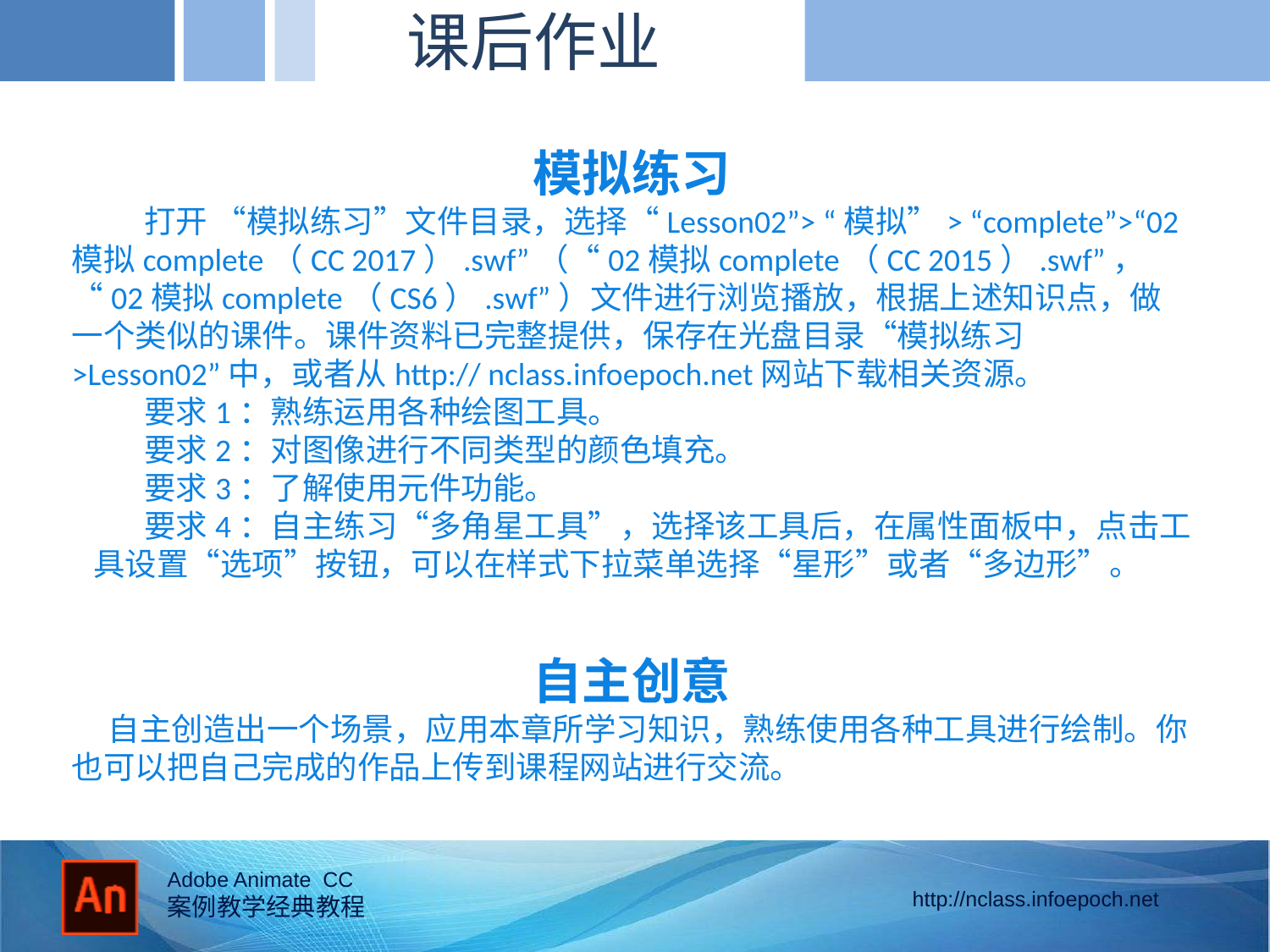

课后作业
模拟练习
         打开 “模拟练习”文件目录，选择“Lesson02”> “模拟”> “complete”>“02模拟complete（CC 2017）.swf”（“02模拟complete（CC 2015）.swf”，“02模拟complete（CS6）.swf”）文件进行浏览播放，根据上述知识点，做一个类似的课件。课件资料已完整提供，保存在光盘目录“模拟练习>Lesson02”中，或者从http:// nclass.infoepoch.net网站下载相关资源。
         要求1：熟练运用各种绘图工具。
         要求2：对图像进行不同类型的颜色填充。
         要求3：了解使用元件功能。
         要求4：自主练习“多角星工具”，选择该工具后，在属性面板中，点击工    具设置“选项”按钮，可以在样式下拉菜单选择“星形”或者“多边形”。

自主创意
    自主创造出一个场景，应用本章所学习知识，熟练使用各种工具进行绘制。你也可以把自己完成的作品上传到课程网站进行交流。
的径向